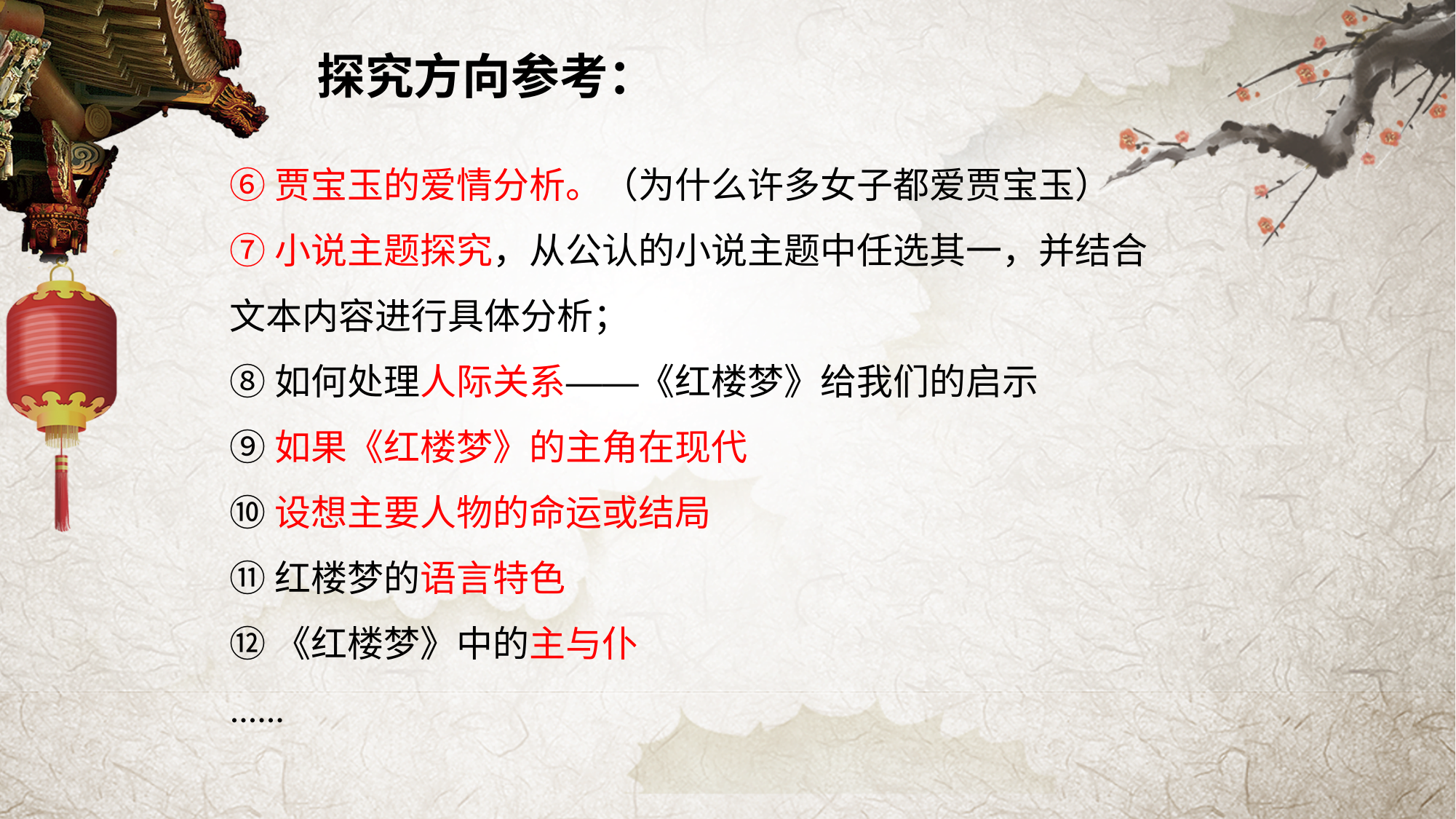

探究方向参考：
⑥贾宝玉的爱情分析。（为什么许多女子都爱贾宝玉）
⑦小说主题探究，从公认的小说主题中任选其一，并结合文本内容进行具体分析；
⑧如何处理人际关系——《红楼梦》给我们的启示
⑨如果《红楼梦》的主角在现代
⑩设想主要人物的命运或结局
⑪红楼梦的语言特色
⑫《红楼梦》中的主与仆
......